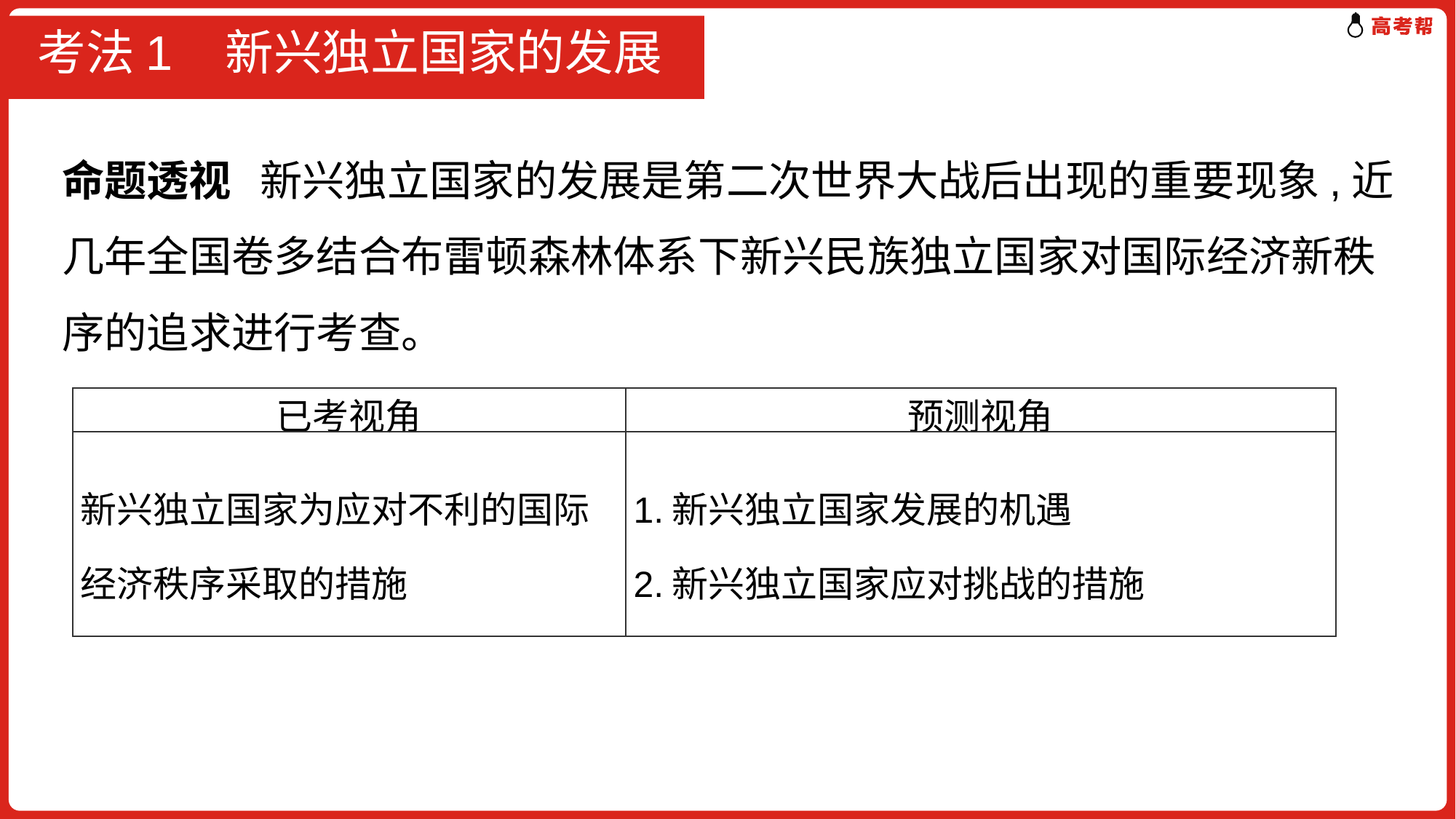

# 考法1   新兴独立国家的发展
命题透视   新兴独立国家的发展是第二次世界大战后出现的重要现象,近几年全国卷多结合布雷顿森林体系下新兴民族独立国家对国际经济新秩序的追求进行考查。
| 已考视角 | 预测视角 |
| --- | --- |
| 新兴独立国家为应对不利的国际经济秩序采取的措施 | 1.新兴独立国家发展的机遇 2.新兴独立国家应对挑战的措施 |